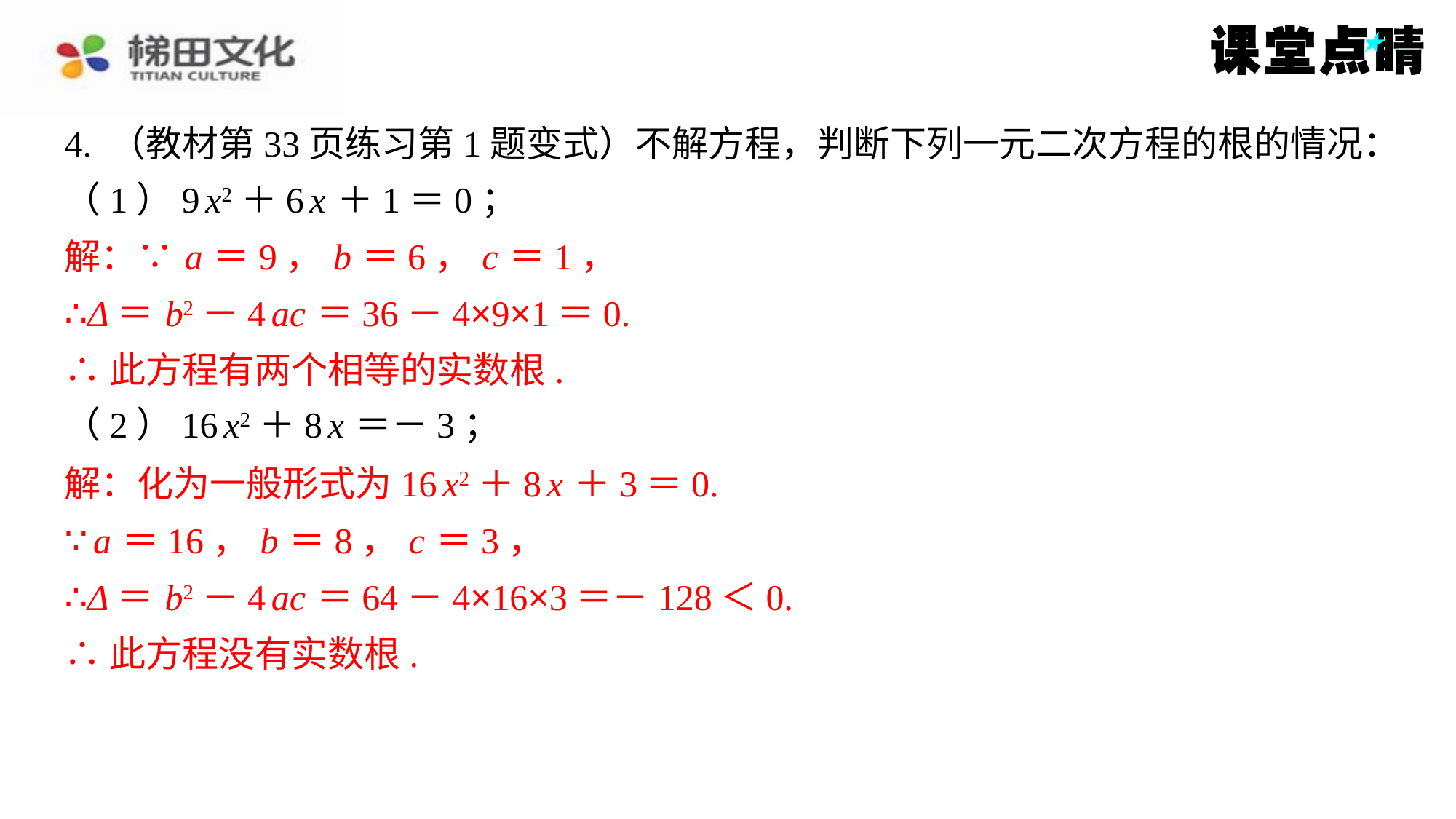

4. （教材第33页练习第1题变式）不解方程，判断下列一元二次方程的根的情况：
（1）9 x2＋6 x ＋1＝0；
解：∵ a ＝9， b ＝6， c ＝1，
∴Δ＝ b2－4 ac ＝36－4×9×1＝0.
∴此方程有两个相等的实数根.
（2）16 x2＋8 x ＝－3；
解：化为一般形式为16 x2＋8 x ＋3＝0.
∵ a ＝16， b ＝8， c ＝3，
∴Δ＝ b2－4 ac ＝64－4×16×3＝－128＜0.
∴此方程没有实数根.
解：∵ a ＝9， b ＝6， c ＝1，
∴Δ＝ b2－4 ac ＝36－4×9×1＝0.
∴此方程有两个相等的实数根.
解：化为一般形式为16 x2＋8 x ＋3＝0.
∵ a ＝16， b ＝8， c ＝3，
∴Δ＝ b2－4 ac ＝64－4×16×3＝－128＜0.
∴此方程没有实数根.